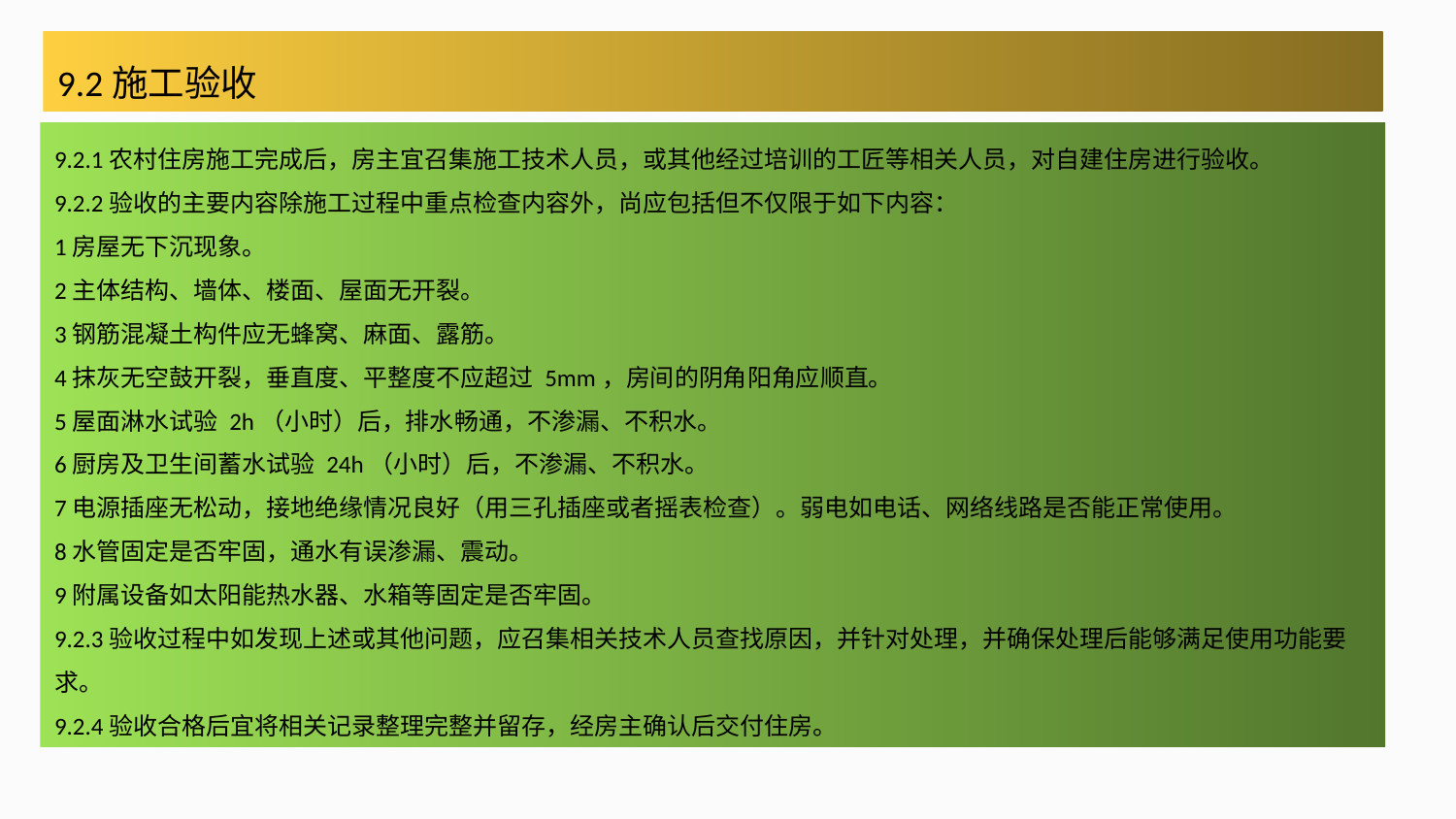

9.2施工验收
9.2.1农村住房施工完成后，房主宜召集施工技术人员，或其他经过培训的工匠等相关人员，对自建住房进行验收。
9.2.2验收的主要内容除施工过程中重点检查内容外，尚应包括但不仅限于如下内容：
1房屋无下沉现象。
2主体结构、墙体、楼面、屋面无开裂。
3钢筋混凝土构件应无蜂窝、麻面、露筋。
4抹灰无空鼓开裂，垂直度、平整度不应超过 5mm，房间的阴角阳角应顺直。
5屋面淋水试验 2h（小时）后，排水畅通，不渗漏、不积水。
6厨房及卫生间蓄水试验 24h（小时）后，不渗漏、不积水。
7电源插座无松动，接地绝缘情况良好（用三孔插座或者摇表检查）。弱电如电话、网络线路是否能正常使用。
8水管固定是否牢固，通水有误渗漏、震动。
9附属设备如太阳能热水器、水箱等固定是否牢固。
9.2.3验收过程中如发现上述或其他问题，应召集相关技术人员查找原因，并针对处理，并确保处理后能够满足使用功能要求。
9.2.4验收合格后宜将相关记录整理完整并留存，经房主确认后交付住房。